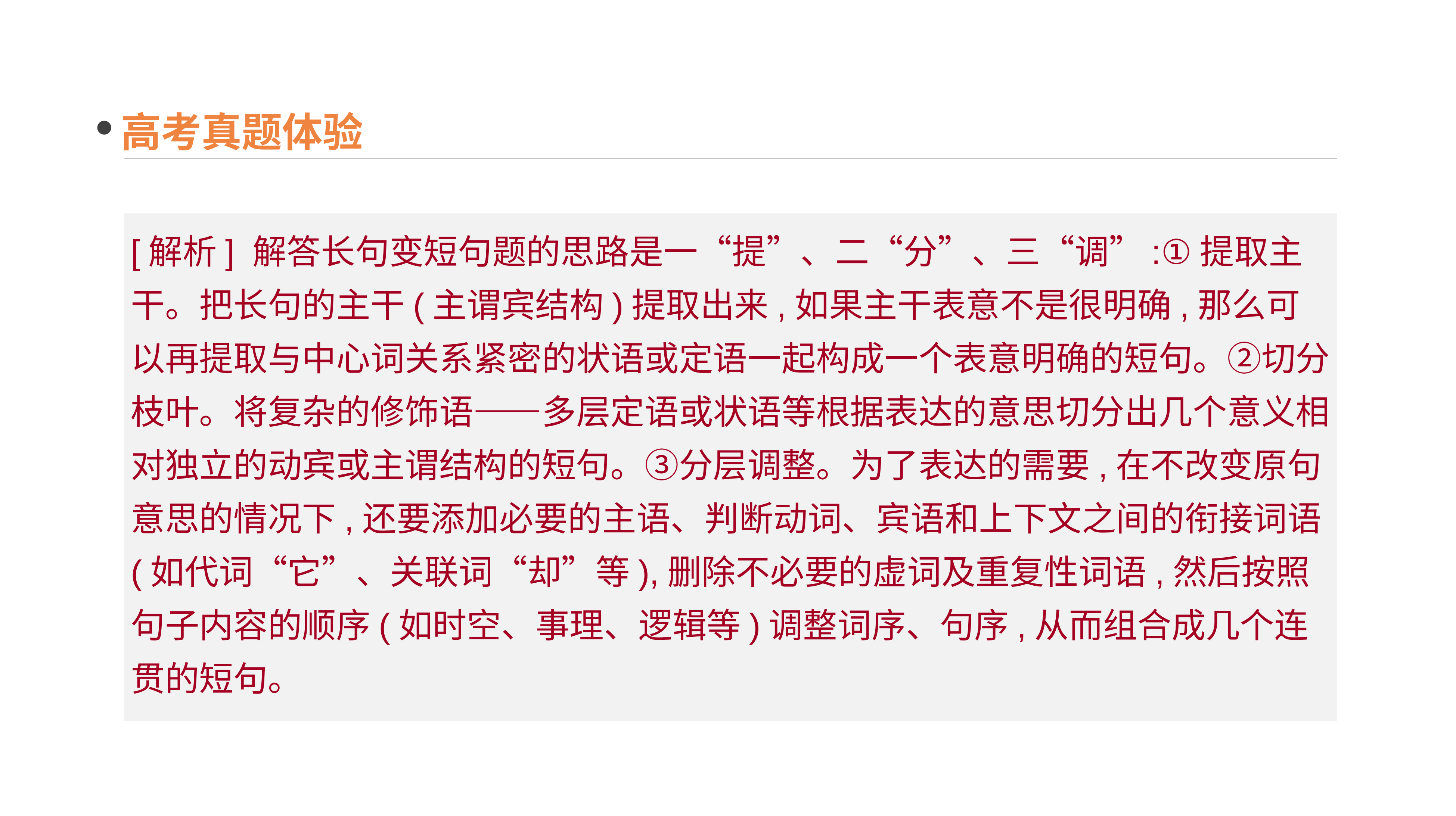

高考真题体验

[解析] 解答长句变短句题的思路是一“提”、二“分”、三“调”:①提取主干。把长句的主干(主谓宾结构)提取出来,如果主干表意不是很明确,那么可以再提取与中心词关系紧密的状语或定语一起构成一个表意明确的短句。②切分枝叶。将复杂的修饰语——多层定语或状语等根据表达的意思切分出几个意义相对独立的动宾或主谓结构的短句。③分层调整。为了表达的需要,在不改变原句意思的情况下,还要添加必要的主语、判断动词、宾语和上下文之间的衔接词语(如代词“它”、关联词“却”等),删除不必要的虚词及重复性词语,然后按照句子内容的顺序(如时空、事理、逻辑等)调整词序、句序,从而组合成几个连贯的短句。